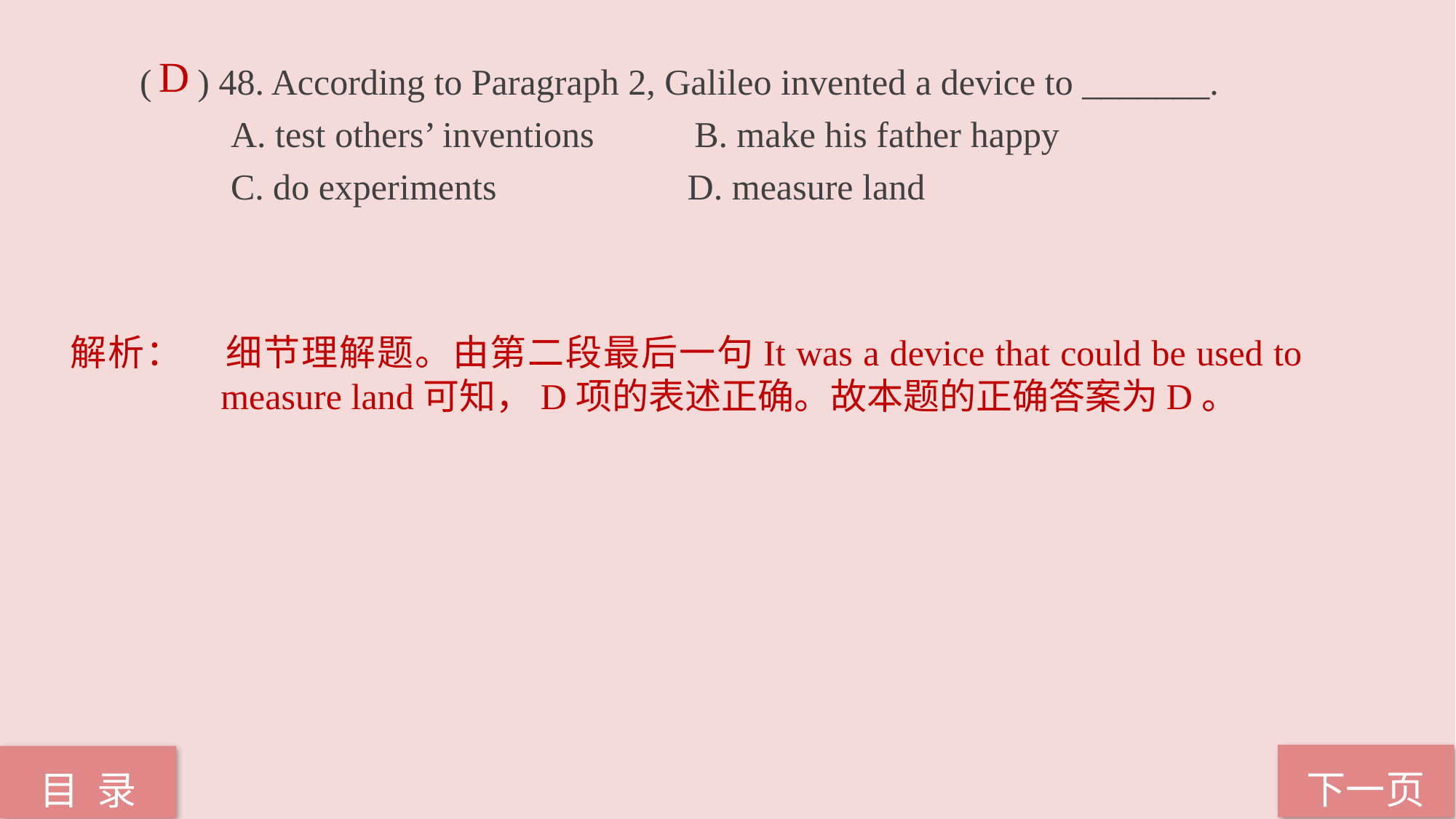

D
(     ) 48. According to Paragraph 2, Galileo invented a device to _______.
          A. test others’ inventions           B. make his father happy
          C. do experiments                     D. measure land
解析：	细节理解题。由第二段最后一句It was a device that could be used to measure land可知，D项的表述正确。故本题的正确答案为D。